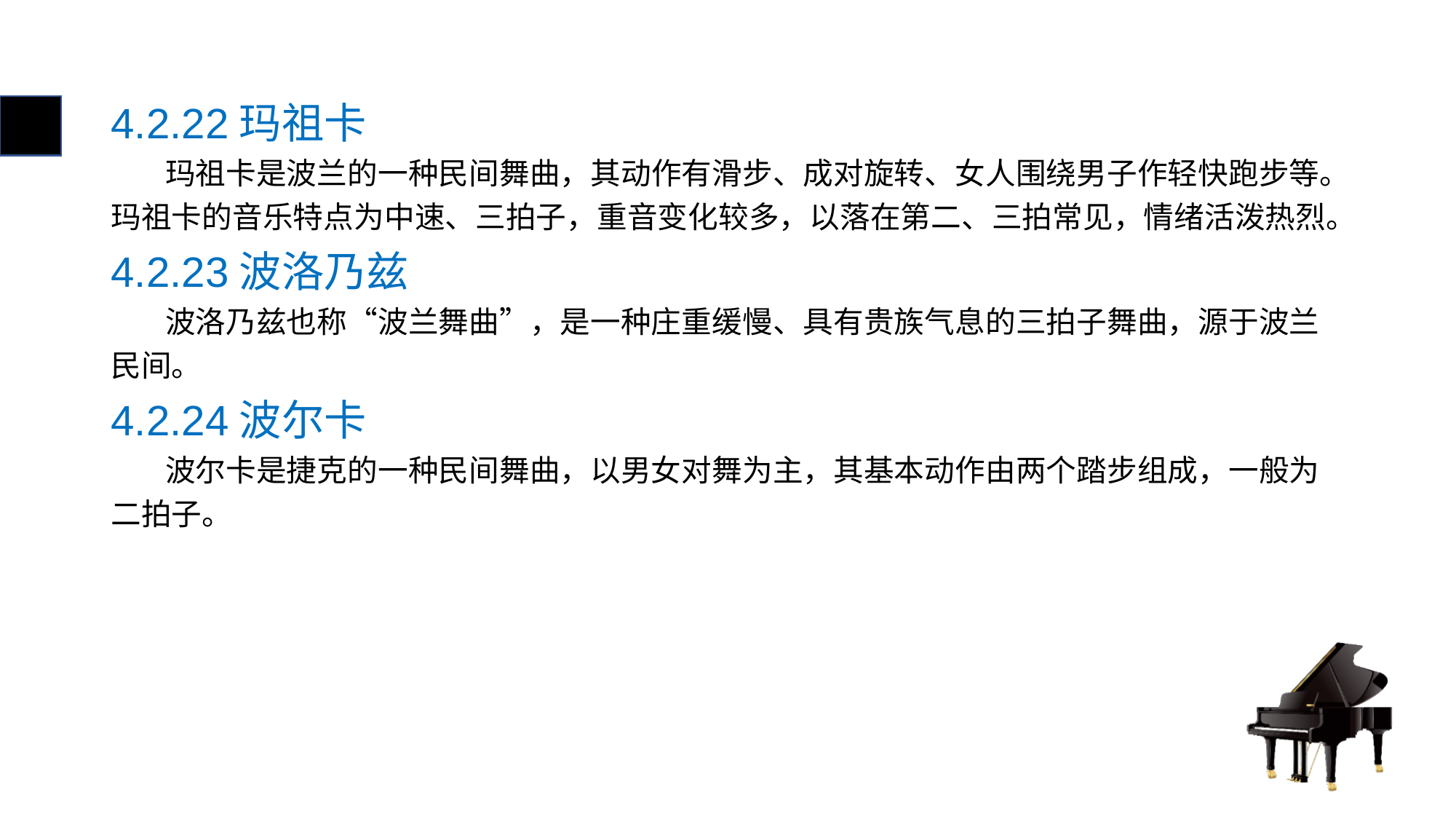

# 4.2.22玛祖卡
       玛祖卡是波兰的一种民间舞曲，其动作有滑步、成对旋转、女人围绕男子作轻快跑步等。玛祖卡的音乐特点为中速、三拍子，重音变化较多，以落在第二、三拍常见，情绪活泼热烈。
4.2.23波洛乃兹
       波洛乃兹也称“波兰舞曲”，是一种庄重缓慢、具有贵族气息的三拍子舞曲，源于波兰民间。
4.2.24波尔卡
       波尔卡是捷克的一种民间舞曲，以男女对舞为主，其基本动作由两个踏步组成，一般为二拍子。